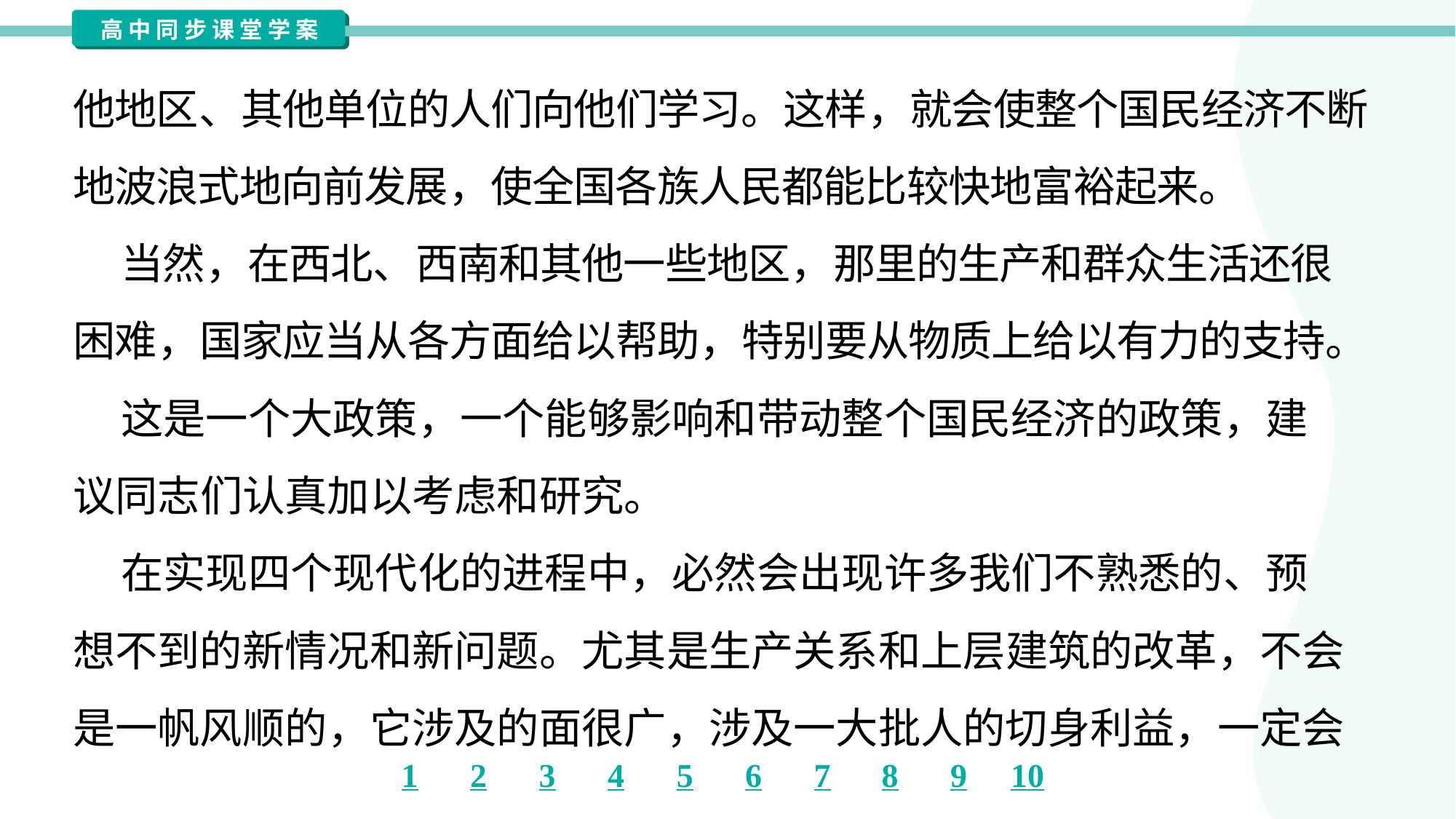

他地区、其他单位的人们向他们学习。这样，就会使整个国民经济不断
地波浪式地向前发展，使全国各族人民都能比较快地富裕起来。
    当然，在西北、西南和其他一些地区，那里的生产和群众生活还很
困难，国家应当从各方面给以帮助，特别要从物质上给以有力的支持。
    这是一个大政策，一个能够影响和带动整个国民经济的政策，建
议同志们认真加以考虑和研究。
    在实现四个现代化的进程中，必然会出现许多我们不熟悉的、预
想不到的新情况和新问题。尤其是生产关系和上层建筑的改革，不会
是一帆风顺的，它涉及的面很广，涉及一大批人的切身利益，一定会